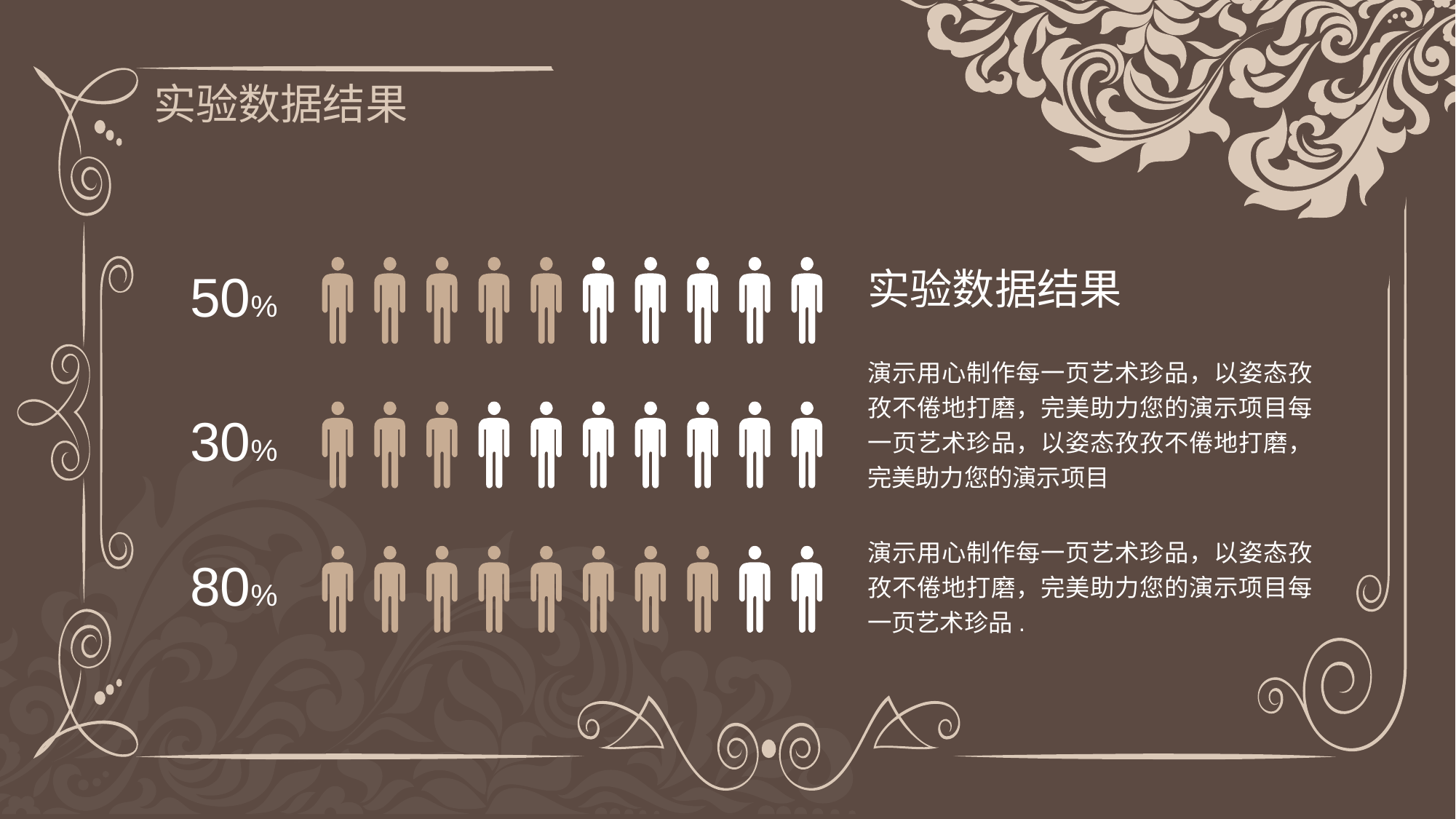

实验数据结果
50%

实验数据结果
演示用心制作每一页艺术珍品，以姿态孜孜不倦地打磨，完美助力您的演示项目每一页艺术珍品，以姿态孜孜不倦地打磨，完美助力您的演示项目
30%

演示用心制作每一页艺术珍品，以姿态孜孜不倦地打磨，完美助力您的演示项目每一页艺术珍品.
80%